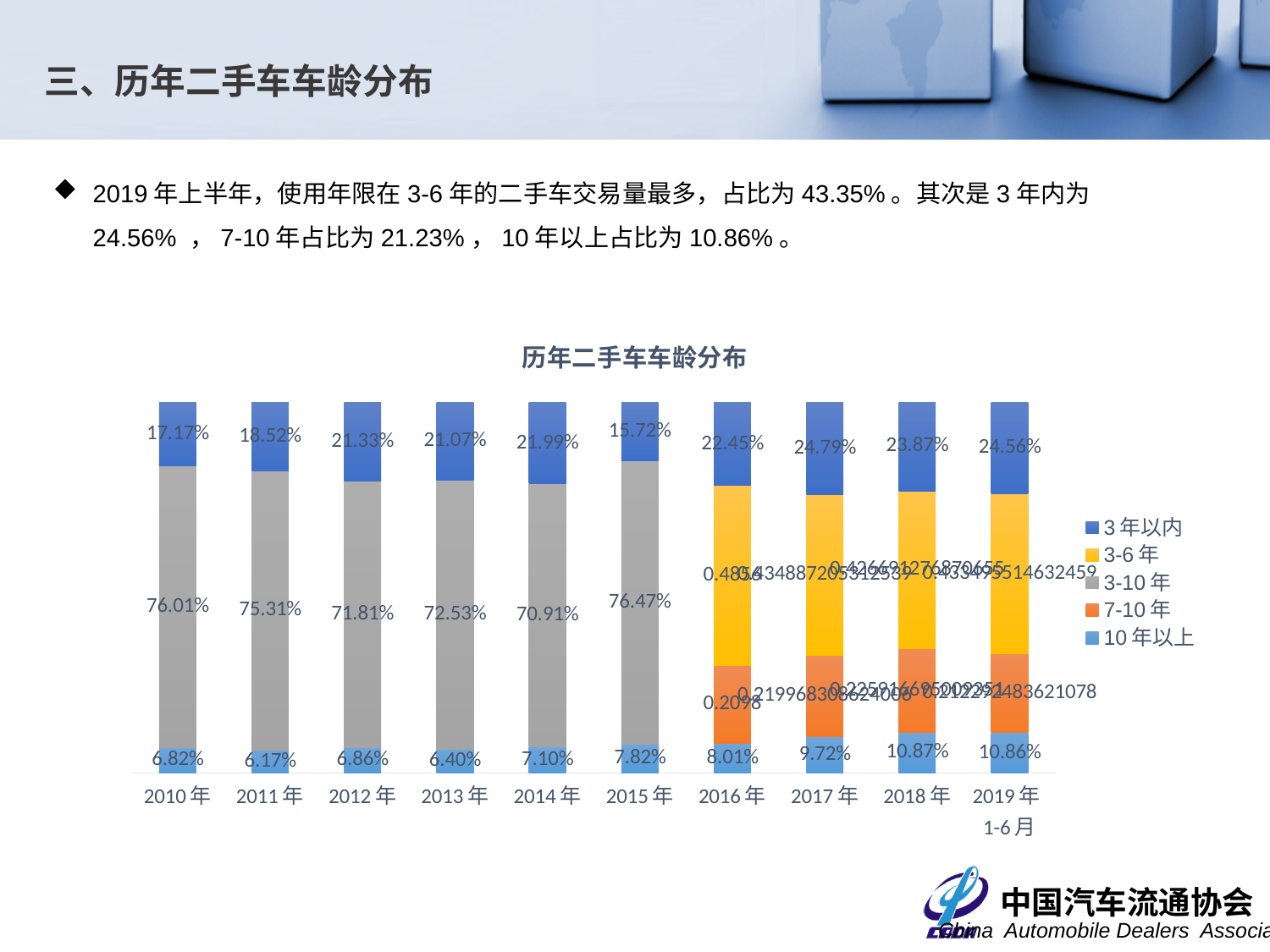

三、历年二手车车龄分布
2019年上半年，使用年限在3-6年的二手车交易量最多，占比为43.35%。其次是3年内为24.56% ，7-10年占比为21.23%，10年以上占比为10.86%。

### Chart: 历年二手车车龄分布

| Category | 10年以上 | 7-10年 | 3-10年 | 3-6年 | 3年以内 |
|---|---|---|---|---|---|
| 2010年 | 0.0682 | None | 0.7601 | None | 0.1717 |
| 2011年 | 0.0617 | None | 0.7531 | None | 0.1852 |
| 2012年 | 0.0686 | None | 0.7181 | None | 0.2133 |
| 2013年 | 0.064 | None | 0.7253 | None | 0.2107 |
| 2014年 | 0.071 | None | 0.7091 | None | 0.2199 |
| 2015年 | 0.0782 | None | 0.7647 | None | 0.1572 |
| 2016年 | 0.0801 | 0.2098 | None | 0.4856 | 0.2245 |
| 2017年 | 0.0972023691924344 | 0.219968308624006 | None | 0.434887205312539 | 0.247942116871021 |
| 2018年 | 0.108740406263708 | 0.225916695009351 | None | 0.426691276870655 | 0.238651621856286 |
| 2019年1-6月 | 0.1086223168385052 | 0.2122924836210781 | None | 0.43349551463245867 | 0.24558968490795802 |